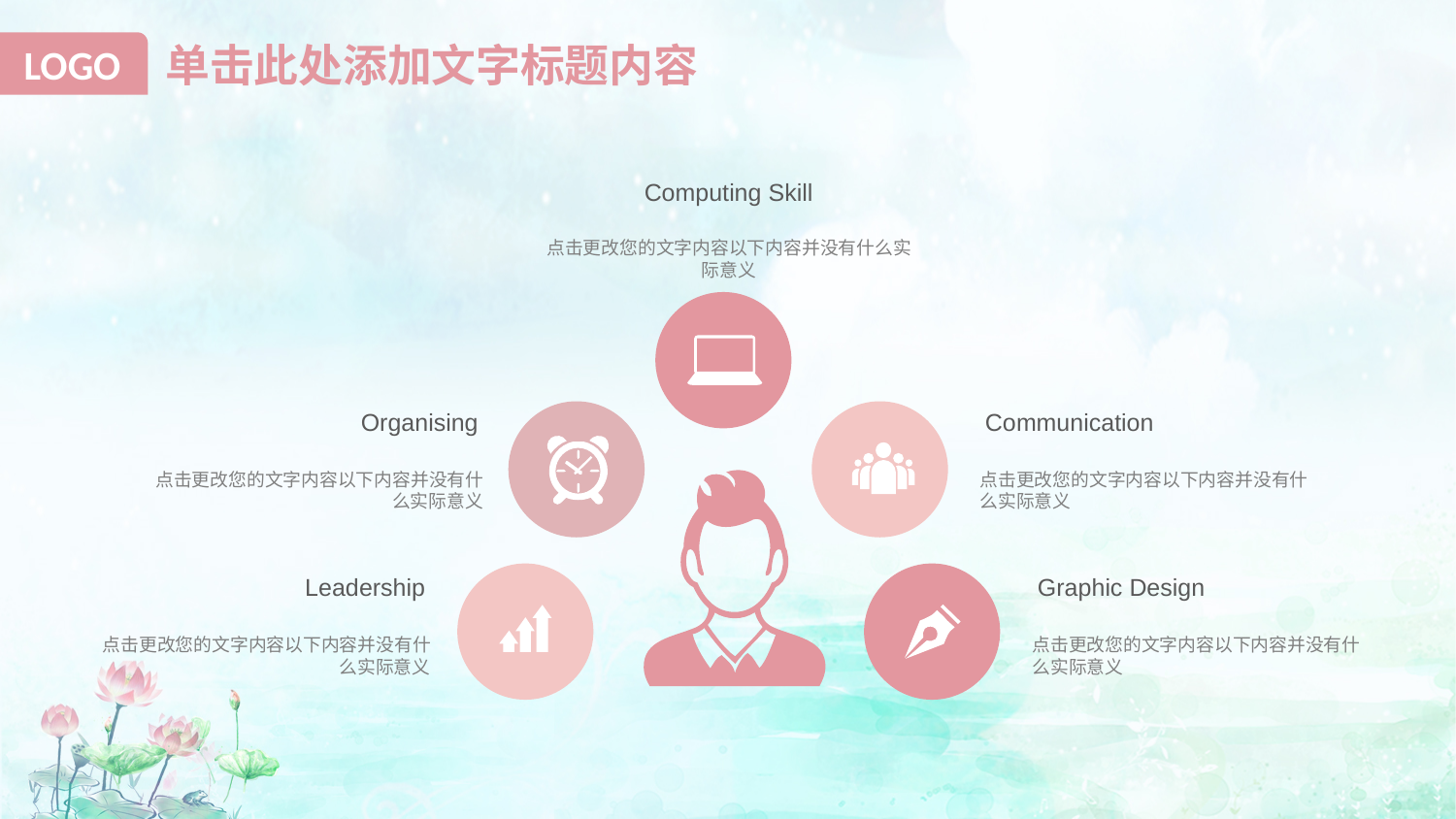

Computing Skill

点击更改您的文字内容以下内容并没有什么实际意义

Organising

点击更改您的文字内容以下内容并没有什么实际意义
Communication

点击更改您的文字内容以下内容并没有什么实际意义

Leadership

点击更改您的文字内容以下内容并没有什么实际意义
Graphic Design

点击更改您的文字内容以下内容并没有什么实际意义